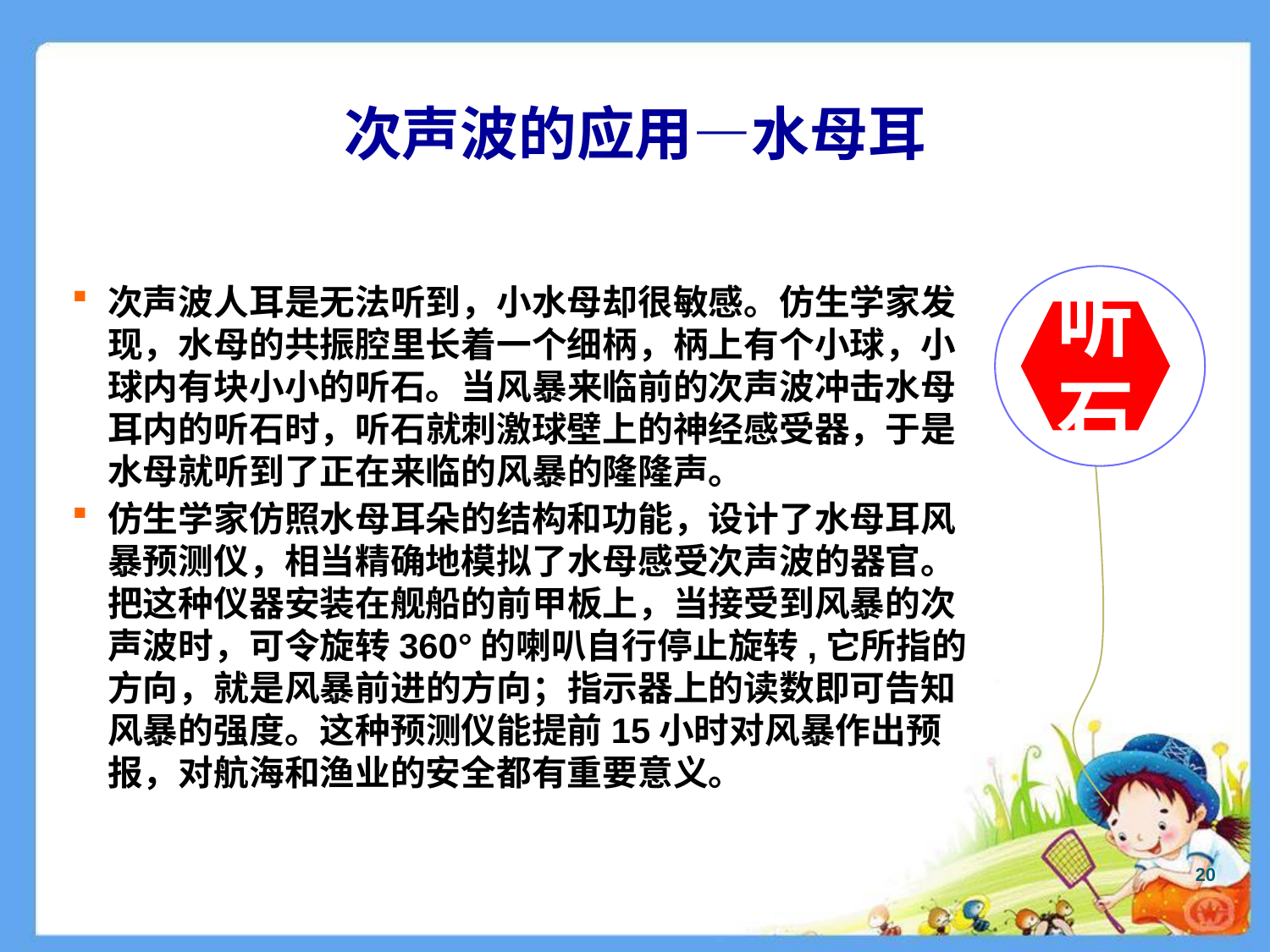

# 次声波的应用—水母耳

次声波人耳是无法听到，小水母却很敏感。仿生学家发现，水母的共振腔里长着一个细柄，柄上有个小球，小球内有块小小的听石。当风暴来临前的次声波冲击水母耳内的听石时，听石就刺激球壁上的神经感受器，于是水母就听到了正在来临的风暴的隆隆声。
仿生学家仿照水母耳朵的结构和功能，设计了水母耳风暴预测仪，相当精确地模拟了水母感受次声波的器官。把这种仪器安装在舰船的前甲板上，当接受到风暴的次声波时，可令旋转360°的喇叭自行停止旋转,它所指的方向，就是风暴前进的方向；指示器上的读数即可告知风暴的强度。这种预测仪能提前15小时对风暴作出预报，对航海和渔业的安全都有重要意义。
听石

20